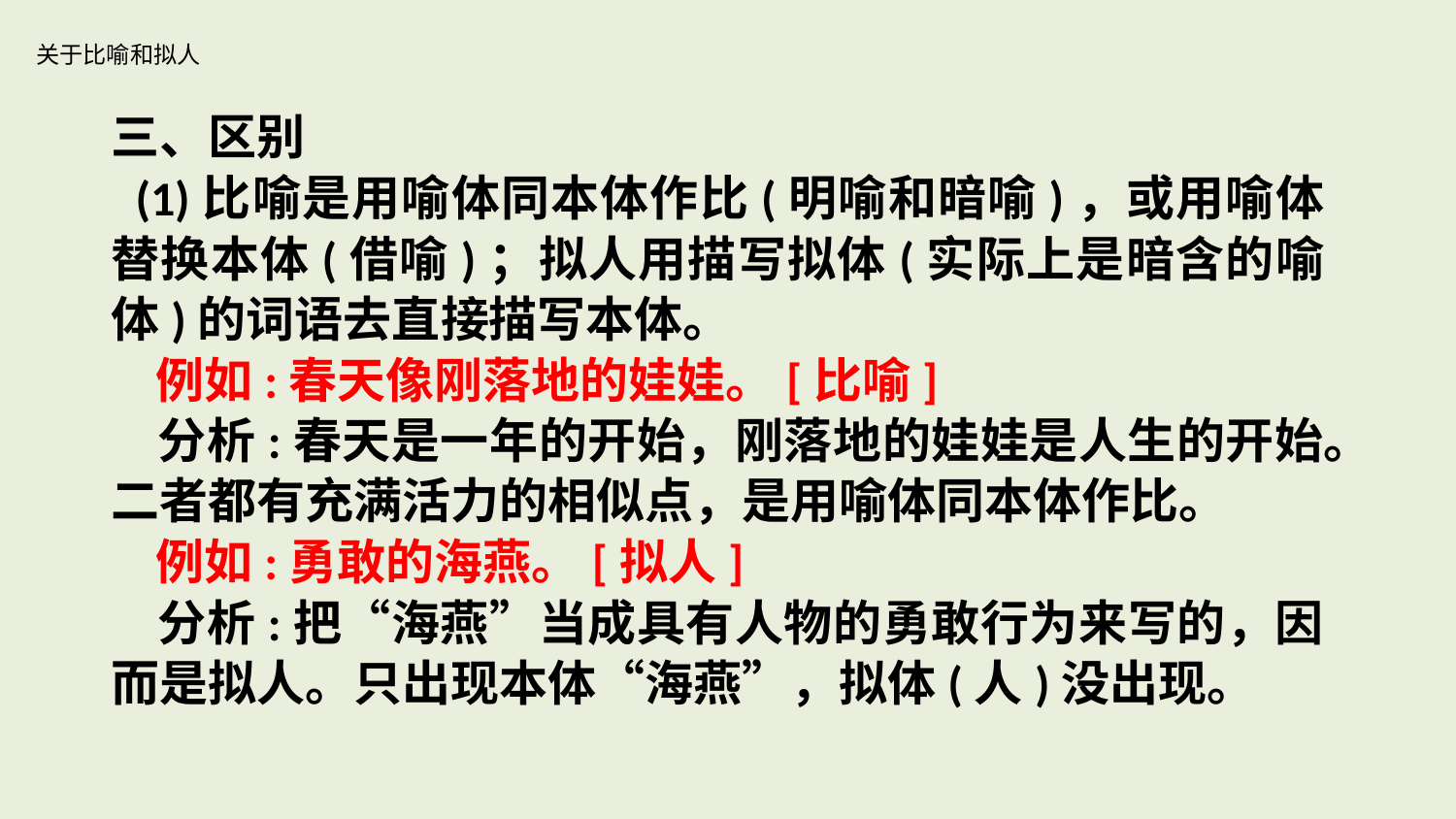

# 关于比喻和拟人
三、区别
  (1)比喻是用喻体同本体作比(明喻和暗喻)，或用喻体替换本体(借喻)；拟人用描写拟体(实际上是暗含的喻体)的词语去直接描写本体。
   例如:春天像刚落地的娃娃。[比喻]
   分析:春天是一年的开始，刚落地的娃娃是人生的开始。二者都有充满活力的相似点，是用喻体同本体作比。
   例如:勇敢的海燕。[拟人]
   分析:把“海燕”当成具有人物的勇敢行为来写的，因而是拟人。只出现本体“海燕”，拟体(人)没出现。